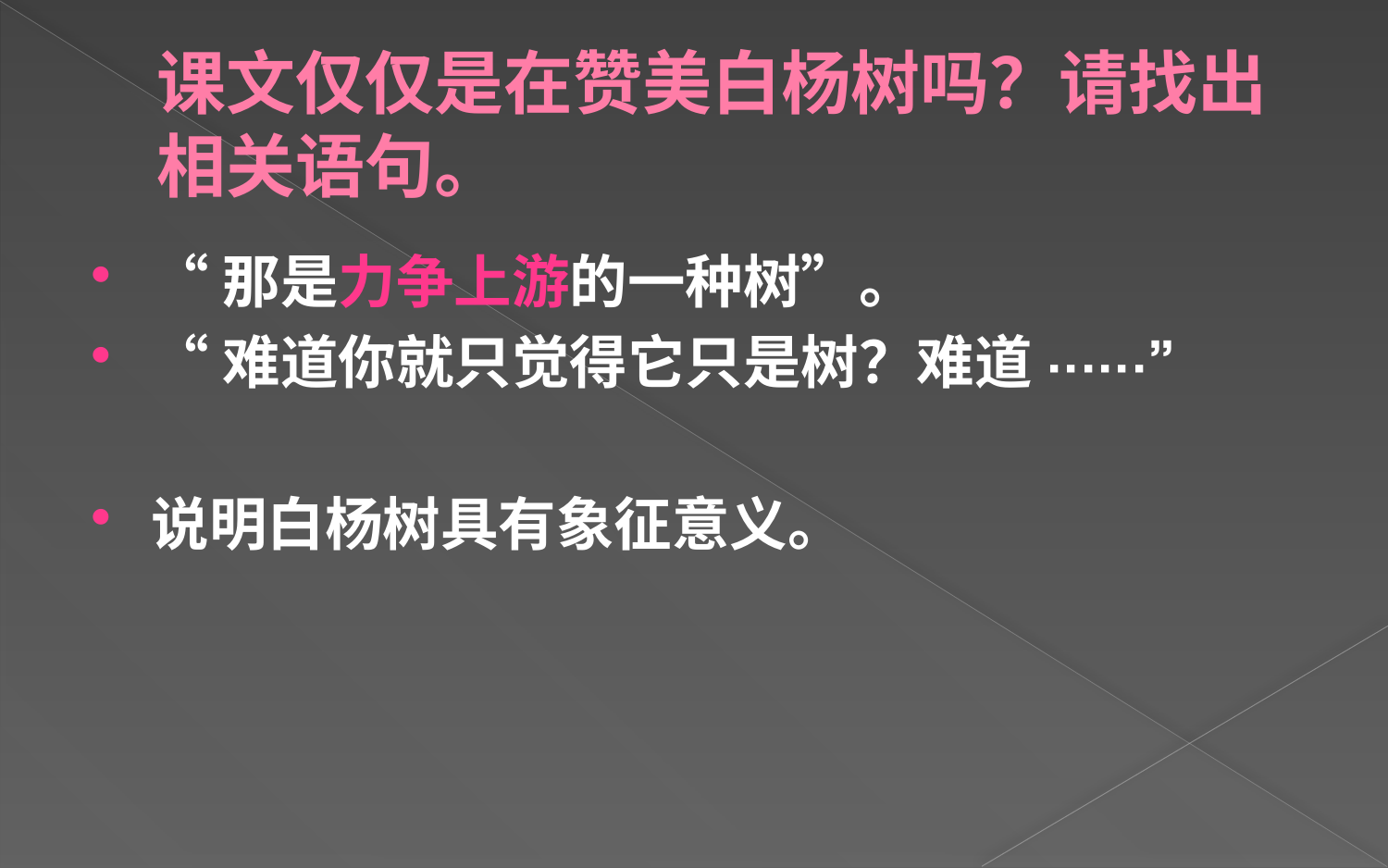

# 课文仅仅是在赞美白杨树吗？请找出相关语句。
“那是力争上游的一种树”。
“难道你就只觉得它只是树？难道······”

说明白杨树具有象征意义。